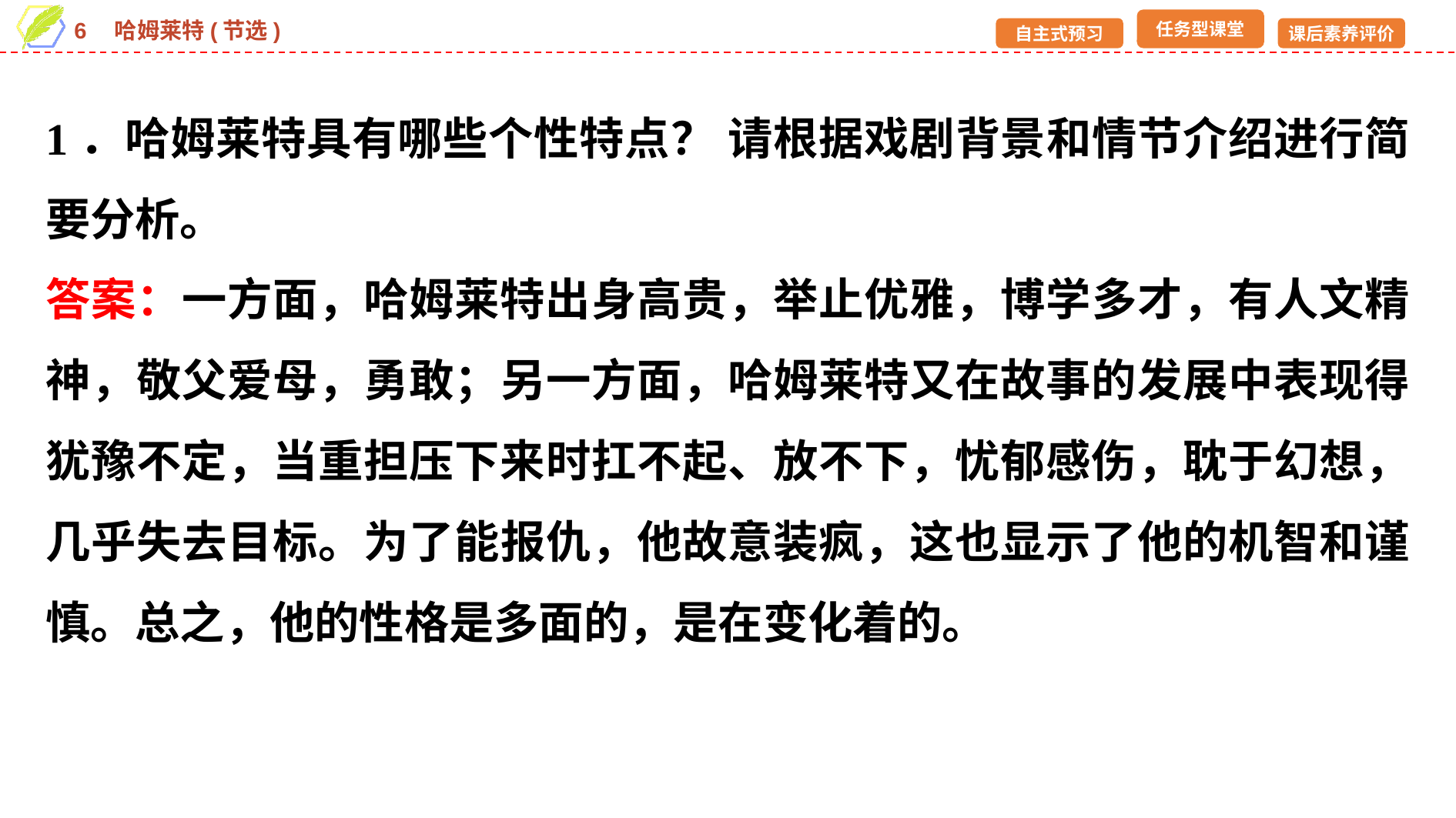

1．哈姆莱特具有哪些个性特点？ 请根据戏剧背景和情节介绍进行简要分析。
答案：一方面，哈姆莱特出身高贵，举止优雅，博学多才，有人文精神，敬父爱母，勇敢；另一方面，哈姆莱特又在故事的发展中表现得犹豫不定，当重担压下来时扛不起、放不下，忧郁感伤，耽于幻想，几乎失去目标。为了能报仇，他故意装疯，这也显示了他的机智和谨慎。总之，他的性格是多面的，是在变化着的。